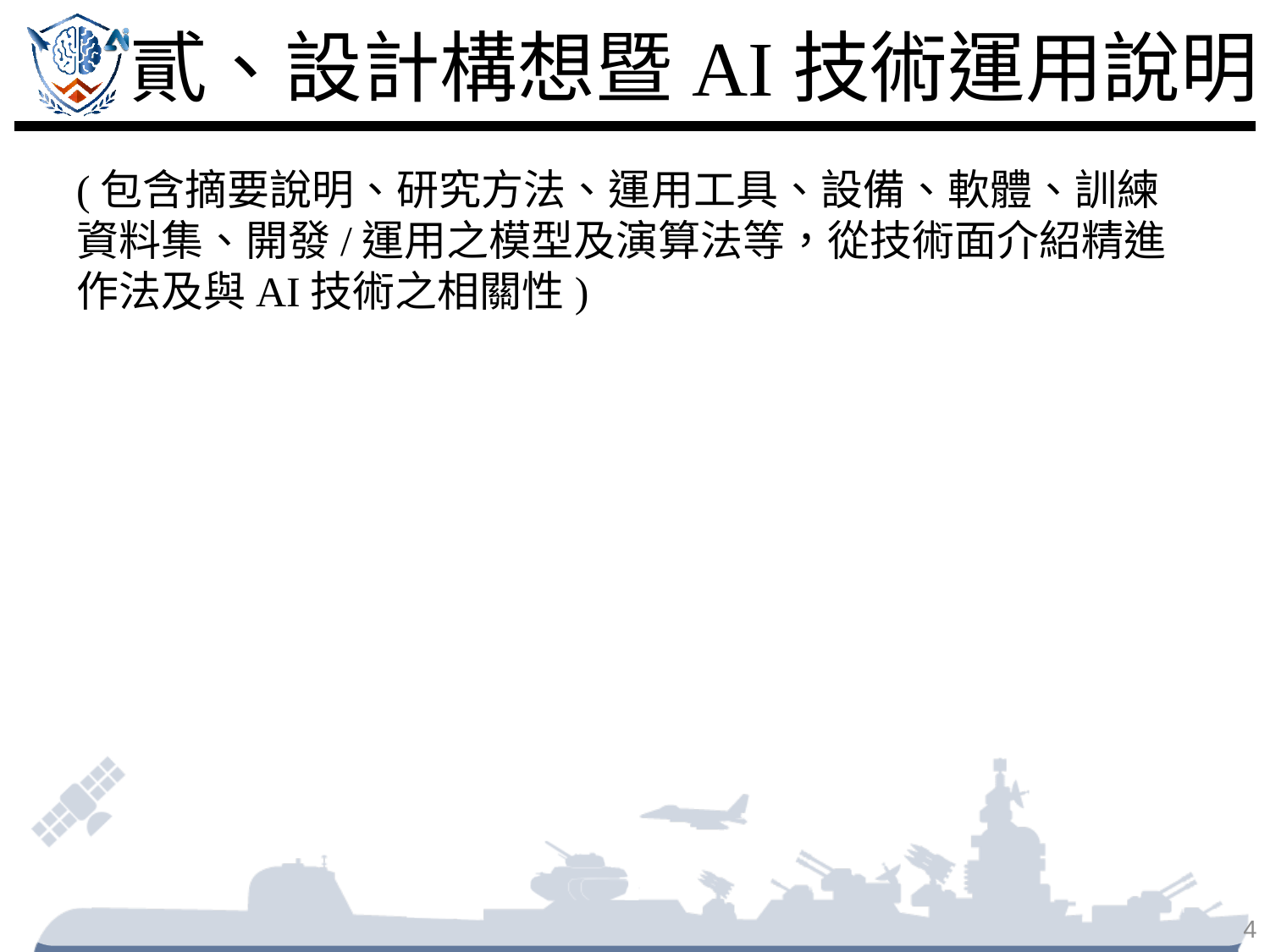

# 貳、設計構想暨AI技術運用說明
(包含摘要說明、研究方法、運用工具、設備、軟體、訓練資料集、開發/運用之模型及演算法等，從技術面介紹精進作法及與AI技術之相關性)
4